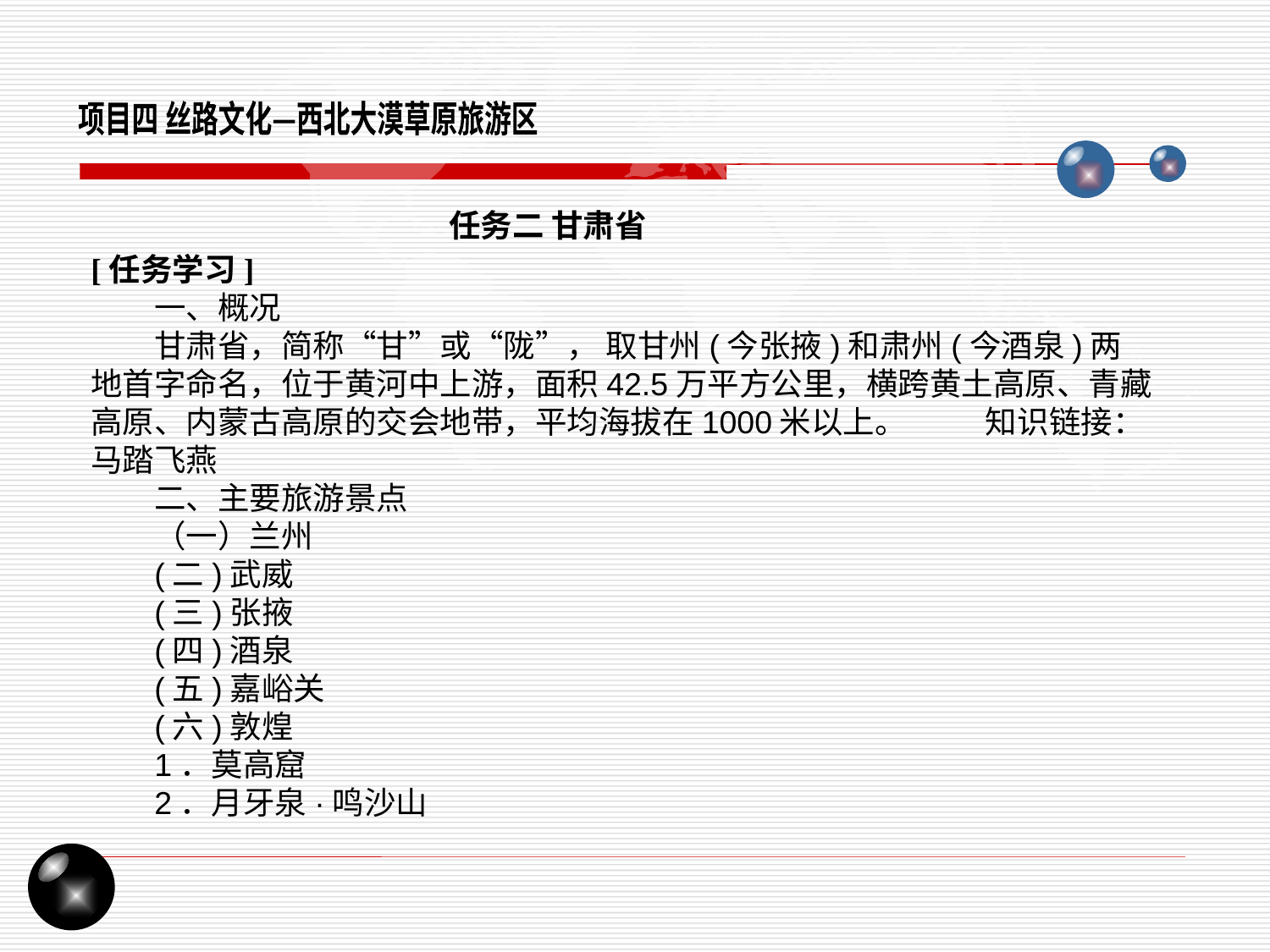

项目四 丝路文化—西北大漠草原旅游区

任务二 甘肃省

[任务学习]
一、概况
甘肃省，简称“甘”或“陇”， 取甘州(今张掖)和肃州(今酒泉)两地首字命名，位于黄河中上游，面积42.5万平方公里，横跨黄土高原、青藏高原、内蒙古高原的交会地带，平均海拔在1000米以上。           知识链接：马踏飞燕
二、主要旅游景点
（一）兰州
(二)武威
(三)张掖
(四)酒泉
(五)嘉峪关
(六)敦煌
1．莫高窟
2．月牙泉·鸣沙山